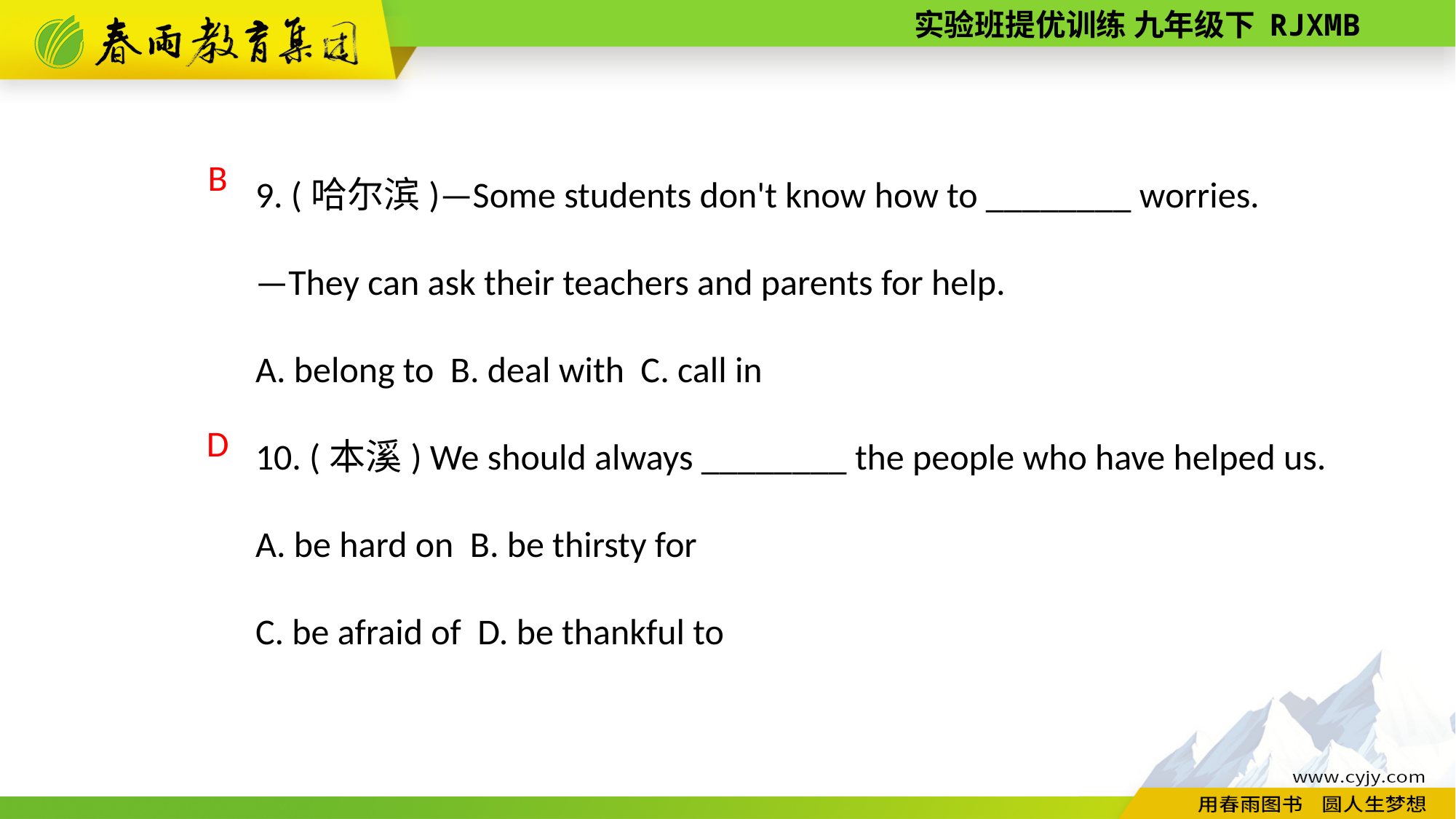

9. (哈尔滨)—Some students don't know how to ________ worries.
—They can ask their teachers and parents for help.
A. belong to  B. deal with  C. call in
10. (本溪) We should always ________ the people who have helped us.
A. be hard on  B. be thirsty for
C. be afraid of  D. be thankful to
B
D